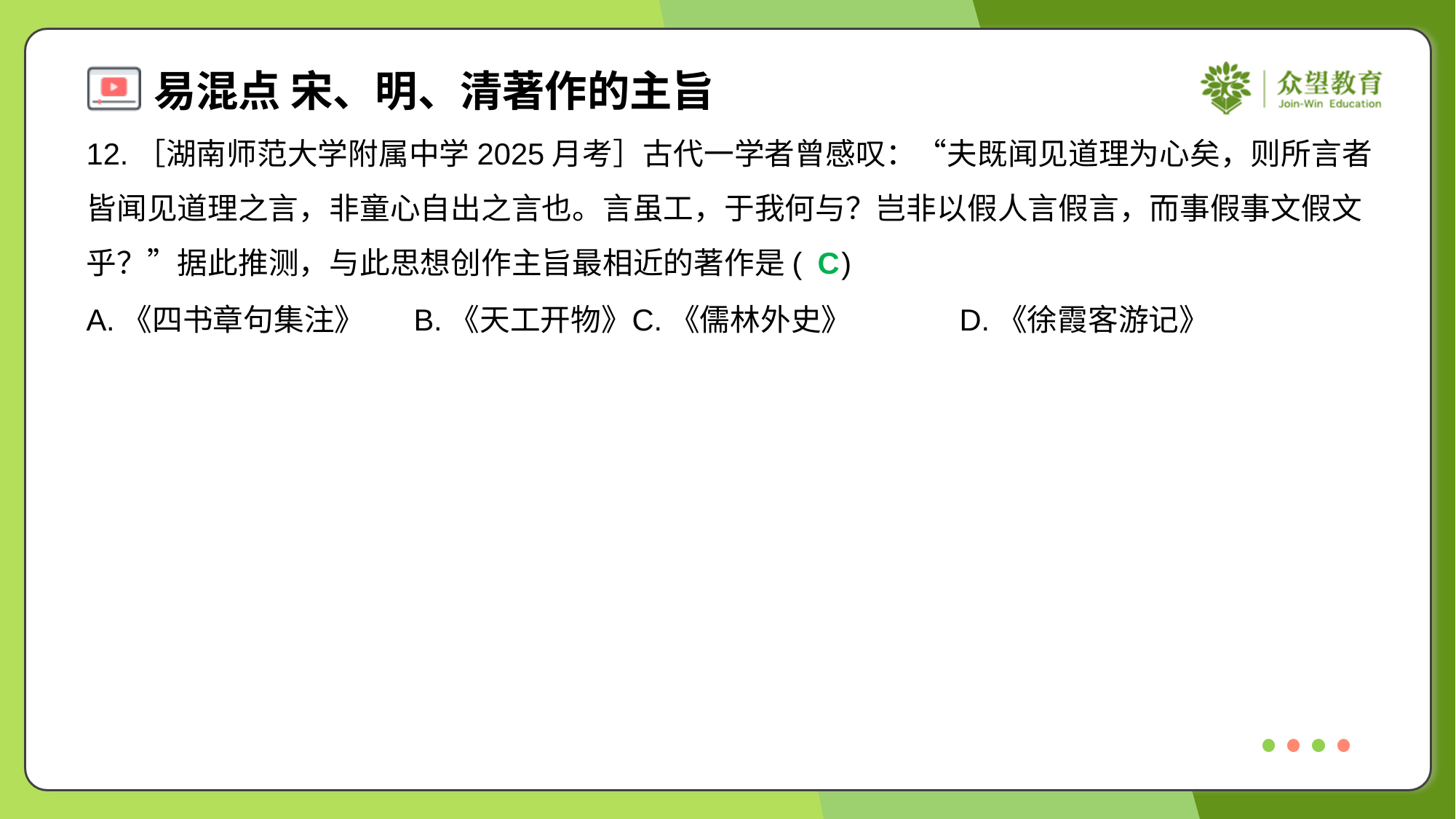

12.［湖南师范大学附属中学2025月考］古代一学者曾感叹：“夫既闻见道理为心矣，则所言者
皆闻见道理之言，非童心自出之言也。言虽工，于我何与？岂非以假人言假言，而事假事文假文
乎？”据此推测，与此思想创作主旨最相近的著作是(     )
C
A.《四书章句集注》	B.《天工开物》	C.《儒林外史》	D.《徐霞客游记》